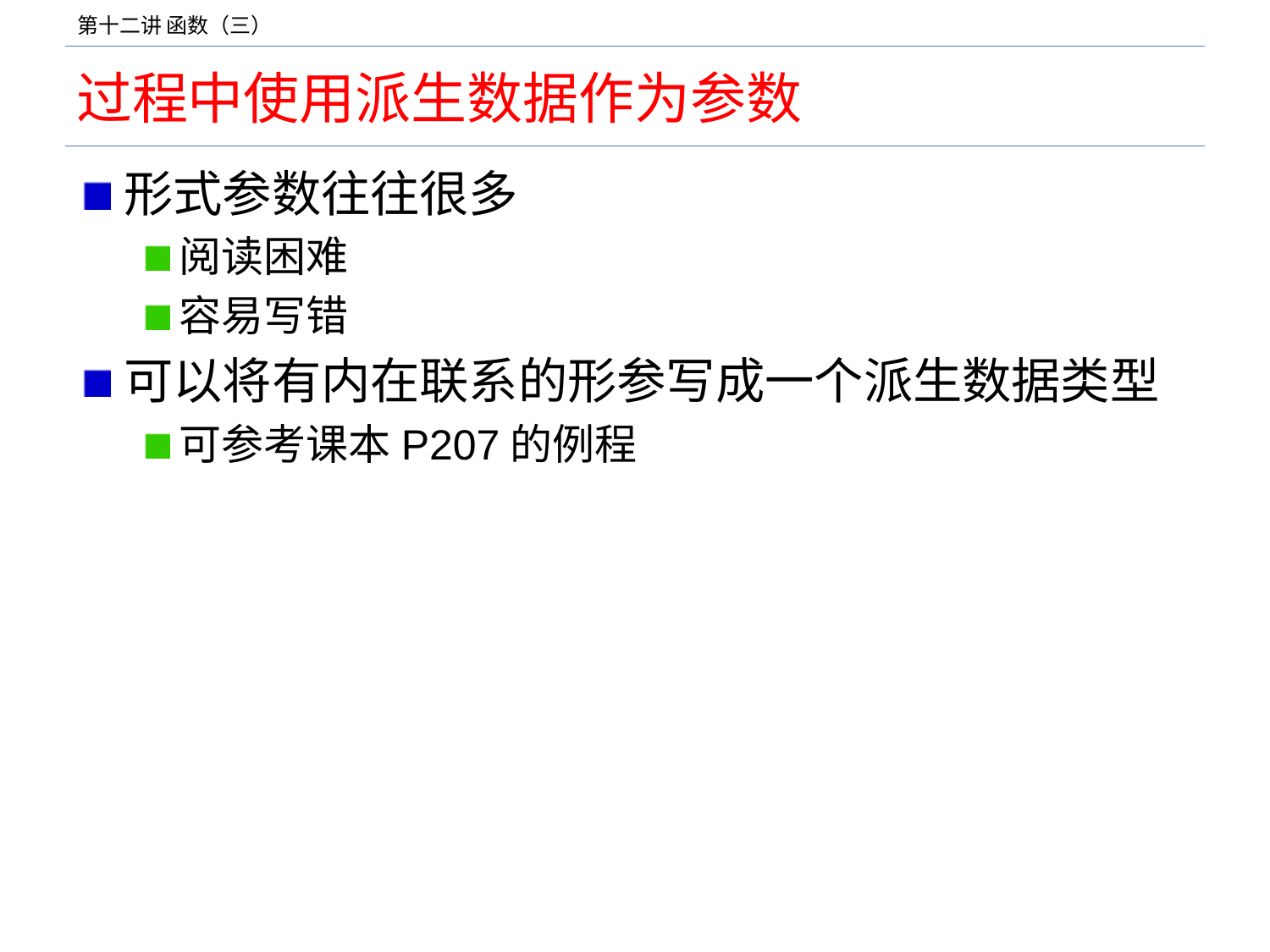

# 过程中使用派生数据作为参数
形式参数往往很多
阅读困难
容易写错
可以将有内在联系的形参写成一个派生数据类型
可参考课本P207的例程